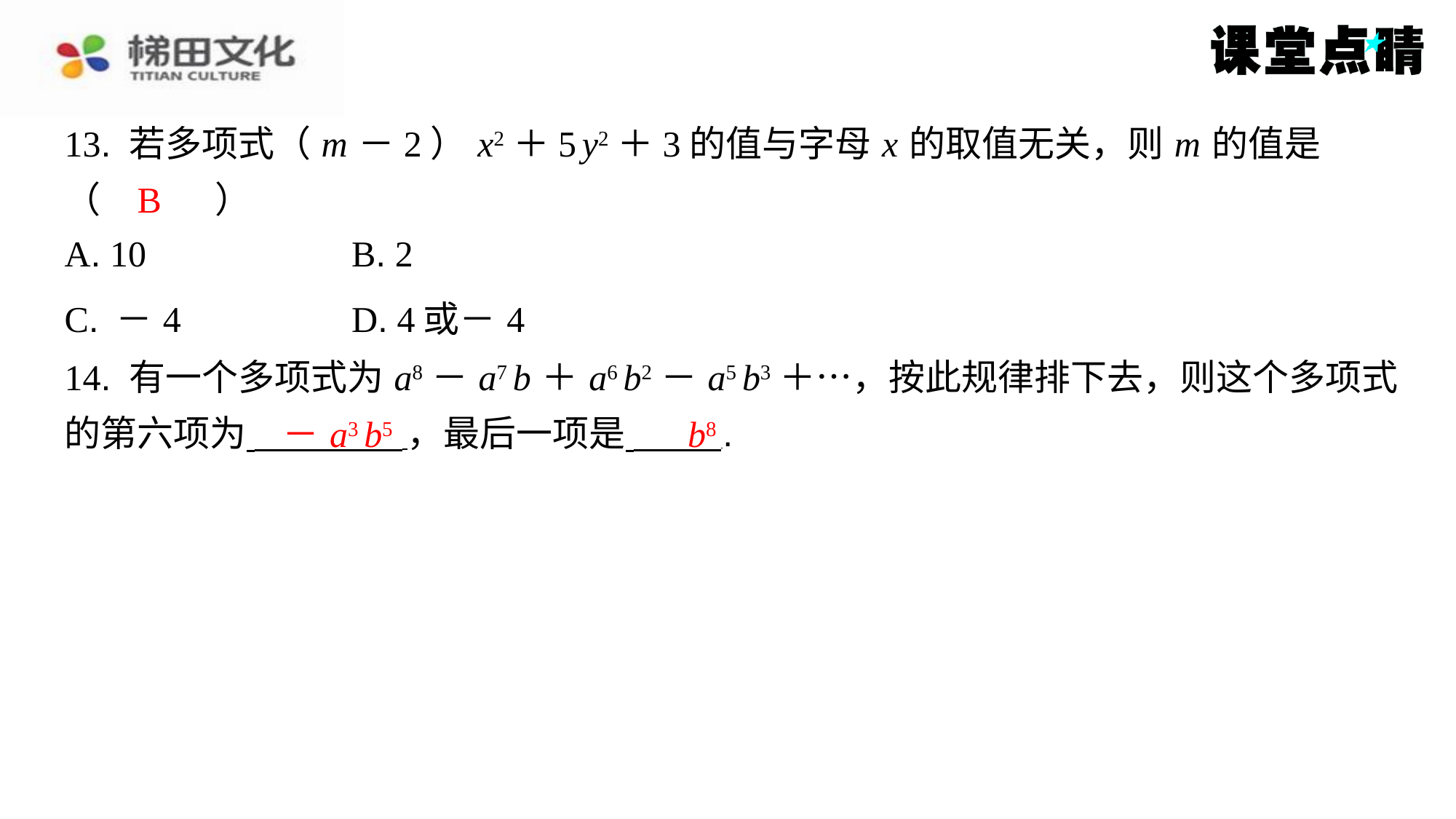

13. 若多项式（ m －2） x2＋5 y2＋3的值与字母 x 的取值无关，则 m 的值是
（　B　）
B
| A. 10 | B. 2 |
| --- | --- |
| C. －4 | D. 4或－4 |
14. 有一个多项式为 a8－ a7 b ＋ a6 b2－ a5 b3＋…，按此规律排下去，则这个多项式
的第六项为                        ，最后一项是               ⁠.
－ a3 b5
b8